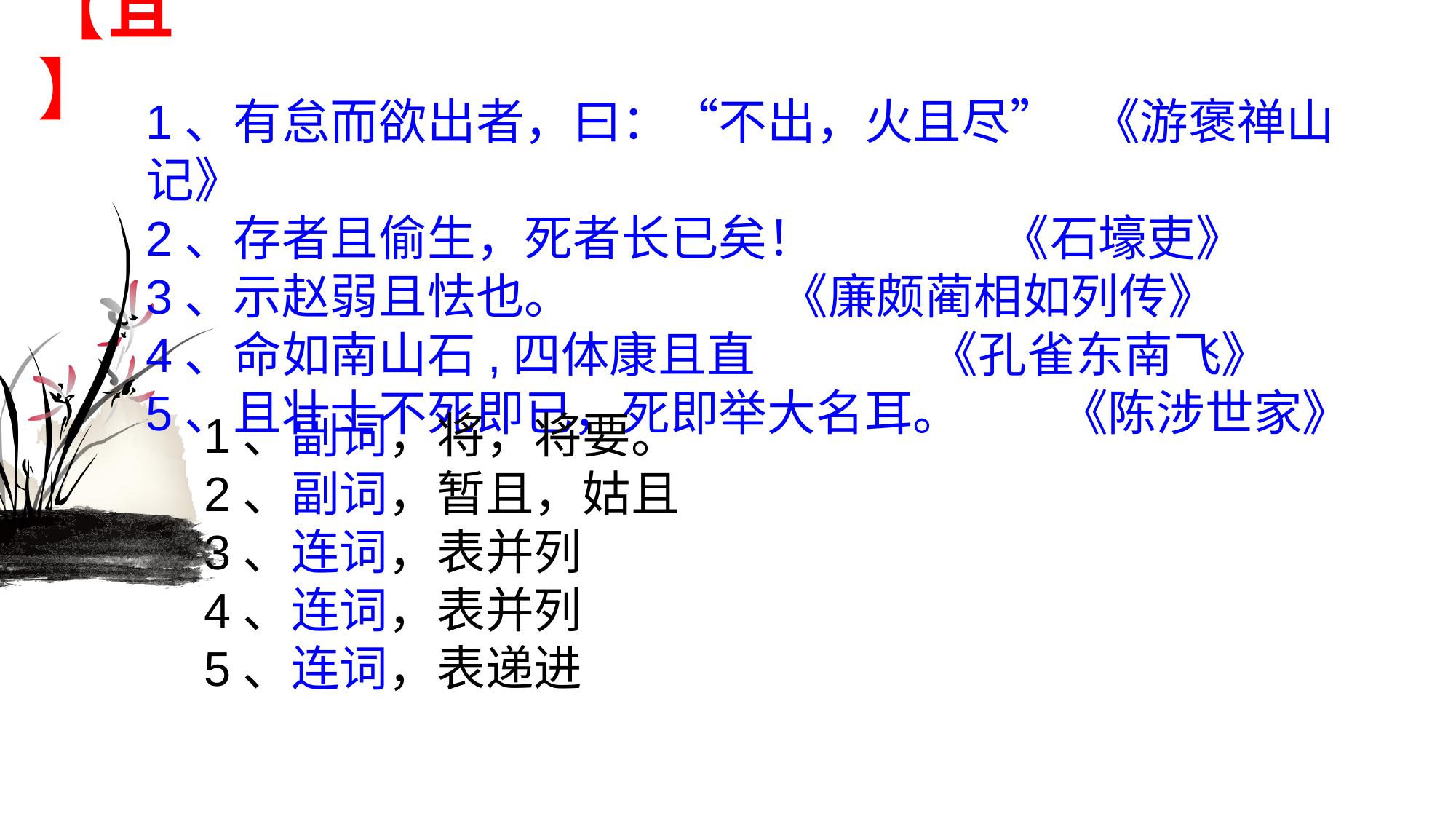

# 【且】
1、有怠而欲出者，曰：“不出，火且尽”   《游褒禅山记》
2、存者且偷生，死者长已矣！                 《石壕吏》
3、示赵弱且怯也。                   《廉颇蔺相如列传》
4、命如南山石,四体康且直                《孔雀东南飞》
5、且壮士不死即已，死即举大名耳。         《陈涉世家》
1、副词，将，将要。
2、副词，暂且，姑且
3、连词，表并列
4、连词，表并列
5、连词，表递进